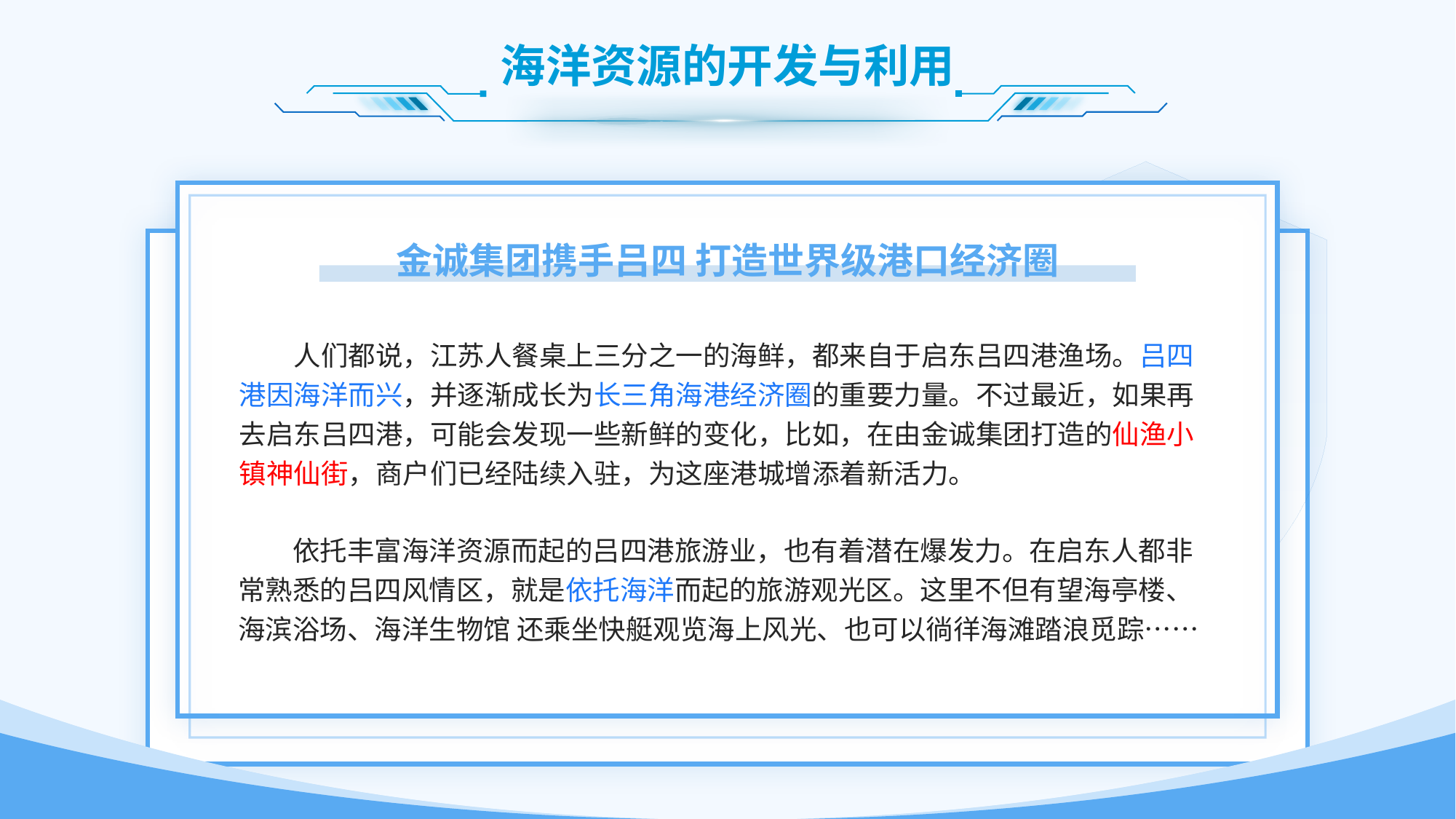

海洋资源的开发与利用

金诚集团携手吕四 打造世界级港口经济圈

人们都说，江苏人餐桌上三分之一的海鲜，都来自于启东吕四港渔场。吕四港因海洋而兴，并逐渐成长为长三角海港经济圈的重要力量。不过最近，如果再去启东吕四港，可能会发现一些新鲜的变化，比如，在由金诚集团打造的仙渔小镇神仙街，商户们已经陆续入驻，为这座港城增添着新活力。
依托丰富海洋资源而起的吕四港旅游业，也有着潜在爆发力。在启东人都非常熟悉的吕四风情区，就是依托海洋而起的旅游观光区。这里不但有望海亭楼、海滨浴场、海洋生物馆 还乘坐快艇观览海上风光、也可以徜徉海滩踏浪觅踪……